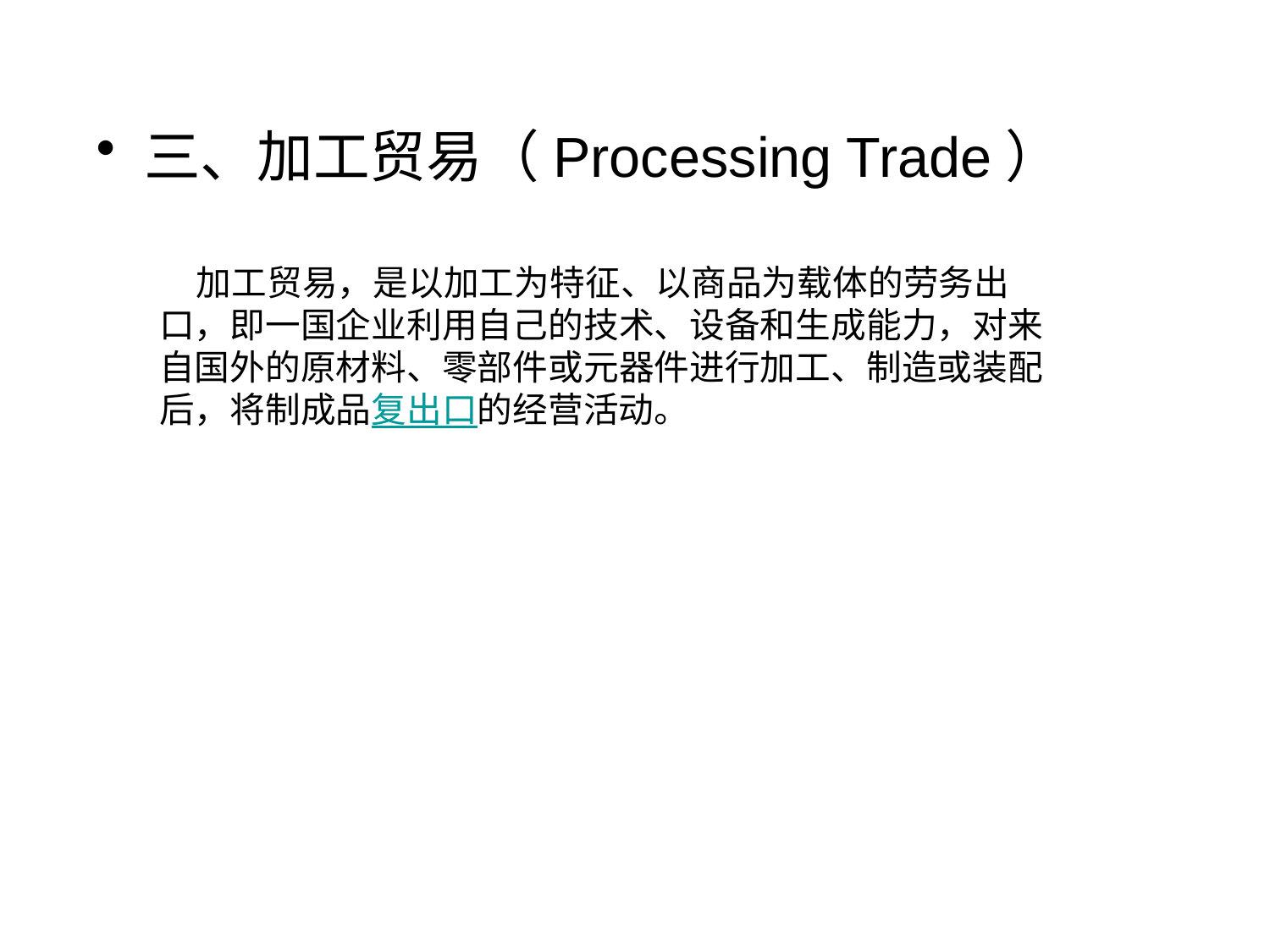

三、加工贸易（Processing Trade）
加工贸易，是以加工为特征、以商品为载体的劳务出口，即一国企业利用自己的技术、设备和生成能力，对来自国外的原材料、零部件或元器件进行加工、制造或装配后，将制成品复出口的经营活动。